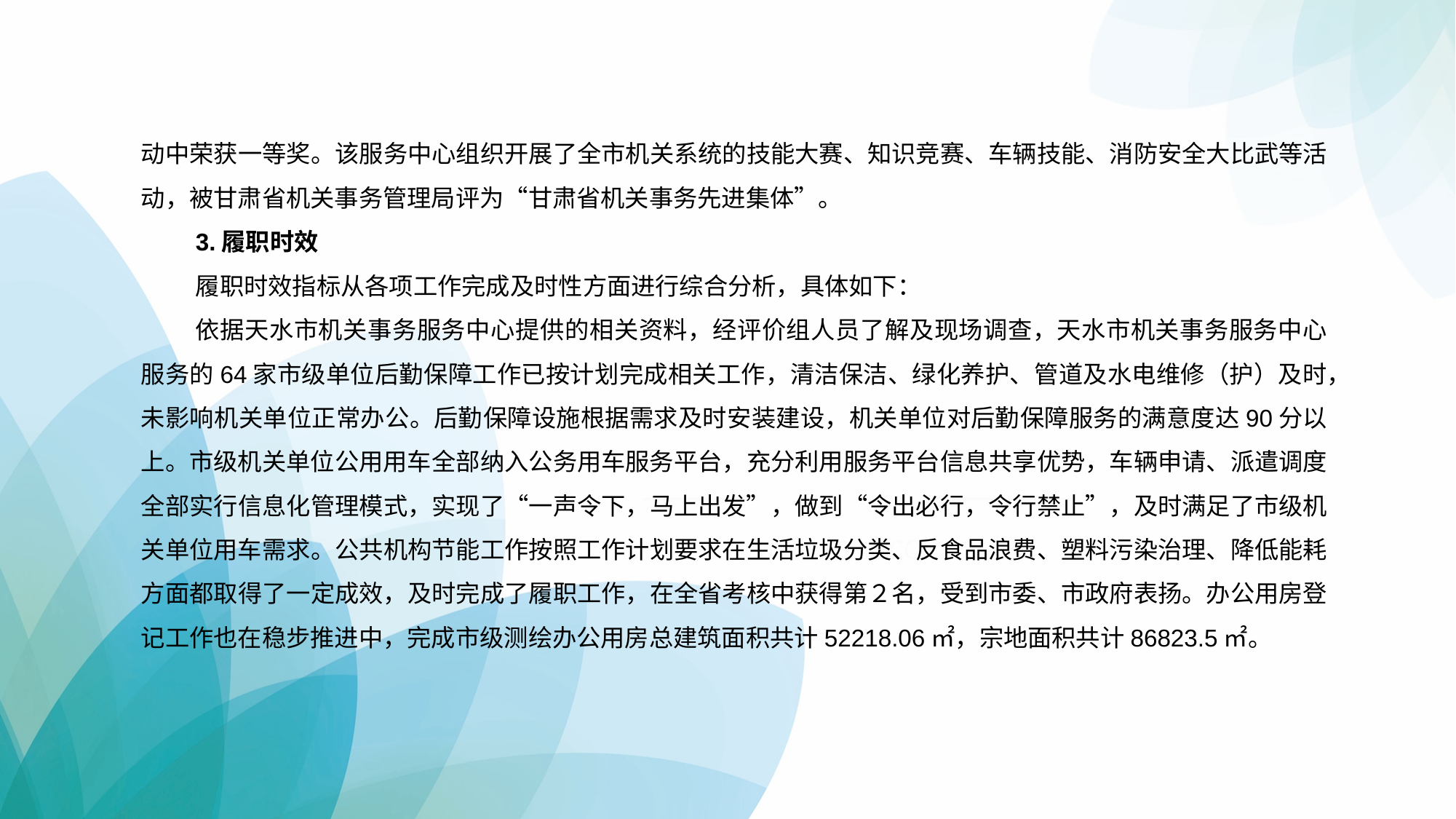

动中荣获一等奖。该服务中心组织开展了全市机关系统的技能大赛、知识竞赛、车辆技能、消防安全大比武等活动，被甘肃省机关事务管理局评为“甘肃省机关事务先进集体”。
3.履职时效
履职时效指标从各项工作完成及时性方面进行综合分析，具体如下：
依据天水市机关事务服务中心提供的相关资料，经评价组人员了解及现场调查，天水市机关事务服务中心服务的64家市级单位后勤保障工作已按计划完成相关工作，清洁保洁、绿化养护、管道及水电维修（护）及时，未影响机关单位正常办公。后勤保障设施根据需求及时安装建设，机关单位对后勤保障服务的满意度达90分以上。市级机关单位公用用车全部纳入公务用车服务平台，充分利用服务平台信息共享优势，车辆申请、派遣调度全部实行信息化管理模式，实现了“一声令下，马上出发”，做到“令出必行，令行禁止”，及时满足了市级机关单位用车需求。公共机构节能工作按照工作计划要求在生活垃圾分类、反食品浪费、塑料污染治理、降低能耗方面都取得了一定成效，及时完成了履职工作，在全省考核中获得第２名，受到市委、市政府表扬。办公用房登记工作也在稳步推进中，完成市级测绘办公用房总建筑面积共计52218.06㎡，宗地面积共计86823.5㎡。